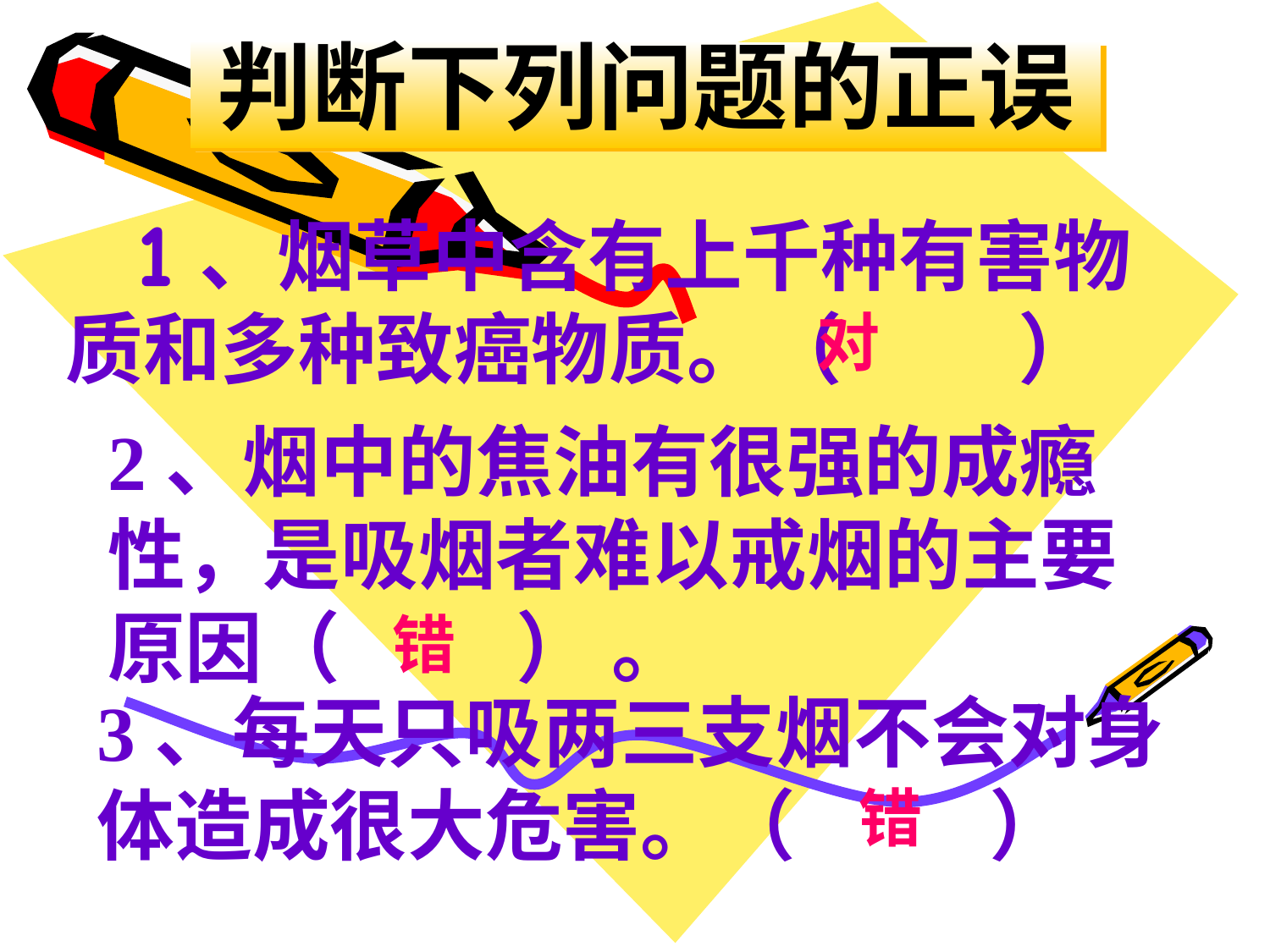

# 判断下列问题的正误
    1、烟草中含有上千种有害物质和多种致癌物质。（          ）

对
2、烟中的焦油有很强的成瘾性，是吸烟者难以戒烟的主要原因（          ） 。
错
3、每天只吸两三支烟不会对身体造成很大危害。（           ）
错